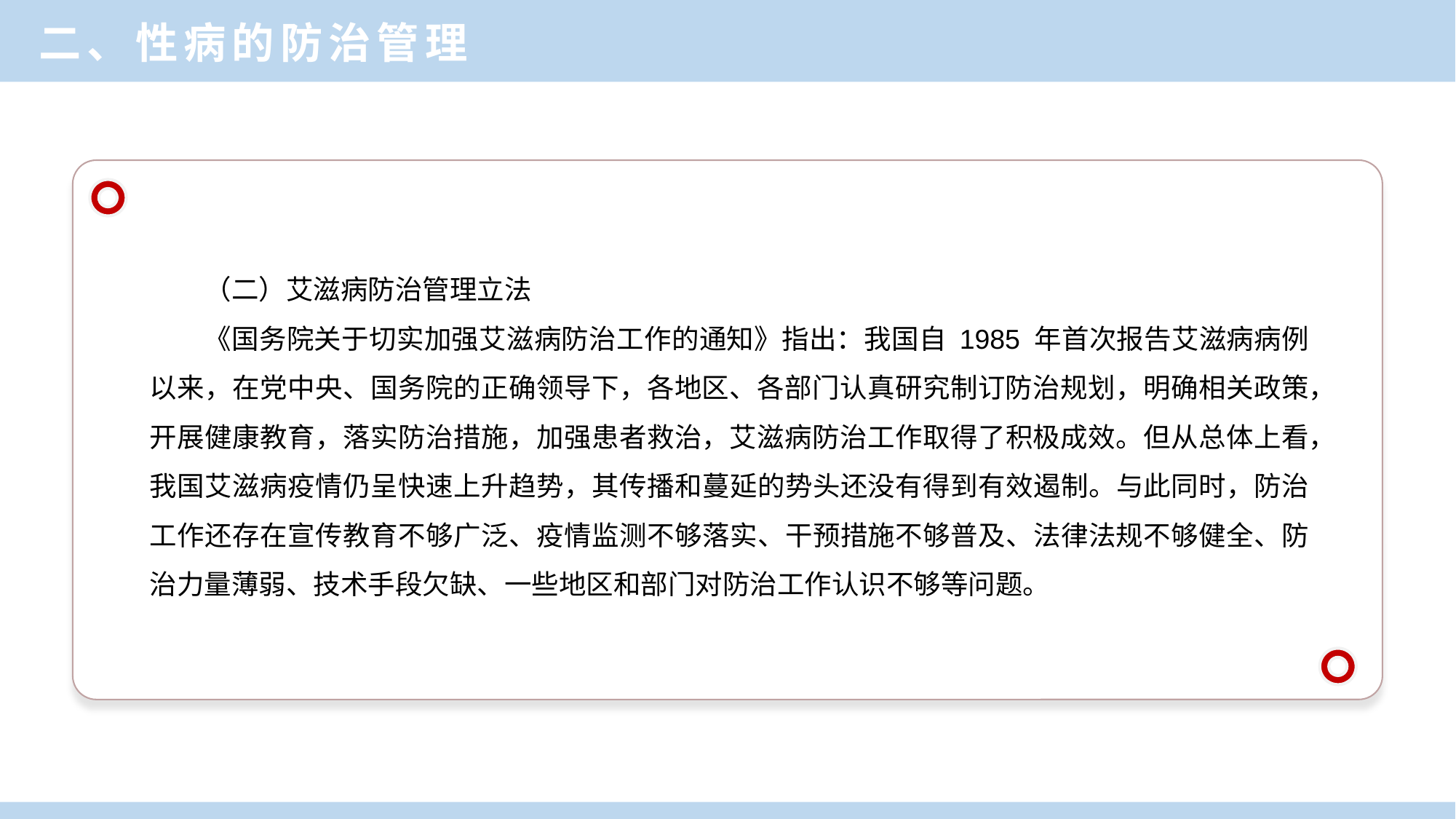

二、性病的防治管理

（二）艾滋病防治管理立法
《国务院关于切实加强艾滋病防治工作的通知》指出：我国自 1985 年首次报告艾滋病病例以来，在党中央、国务院的正确领导下，各地区、各部门认真研究制订防治规划，明确相关政策，开展健康教育，落实防治措施，加强患者救治，艾滋病防治工作取得了积极成效。但从总体上看，我国艾滋病疫情仍呈快速上升趋势，其传播和蔓延的势头还没有得到有效遏制。与此同时，防治工作还存在宣传教育不够广泛、疫情监测不够落实、干预措施不够普及、法律法规不够健全、防治力量薄弱、技术手段欠缺、一些地区和部门对防治工作认识不够等问题。